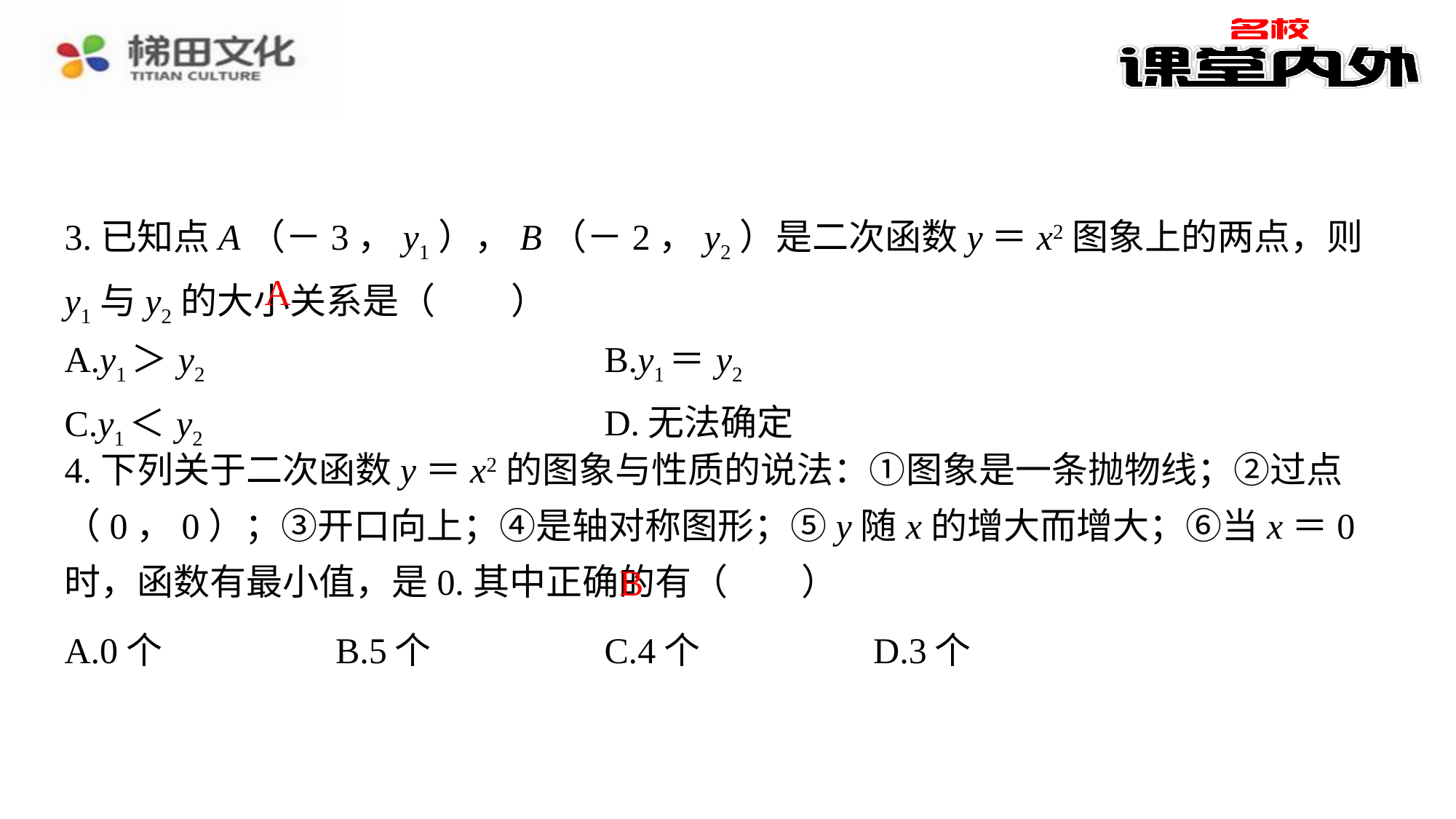

3.已知点A（－3，y1），B（－2，y2）是二次函数y＝x2图象上的两点，则y1与y2的大小关系是（　A　）
A
| A.y1＞y2 | B.y1＝y2 |
| --- | --- |
| C.y1＜y2 | D.无法确定 |
4.下列关于二次函数y＝x2的图象与性质的说法：①图象是一条抛物线；②过点（0，0）；③开口向上；④是轴对称图形；⑤y随x的增大而增大；⑥当x＝0时，函数有最小值，是0.其中正确的有（　B　）
B
| A.0个 | B.5个 | C.4个 | D.3个 |
| --- | --- | --- | --- |